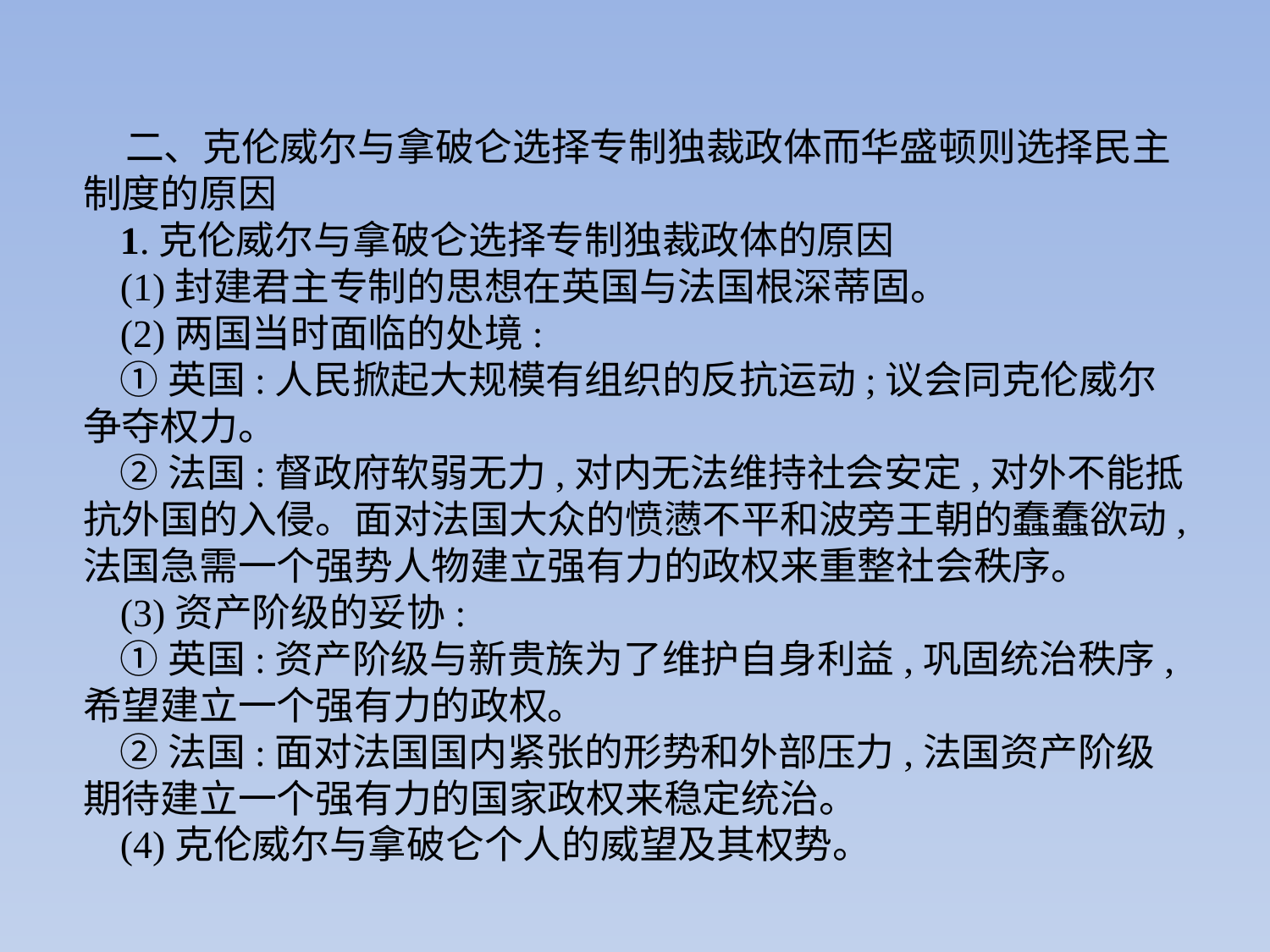

二、克伦威尔与拿破仑选择专制独裁政体而华盛顿则选择民主制度的原因
1.克伦威尔与拿破仑选择专制独裁政体的原因
(1)封建君主专制的思想在英国与法国根深蒂固。
(2)两国当时面临的处境:
①英国:人民掀起大规模有组织的反抗运动;议会同克伦威尔争夺权力。
②法国:督政府软弱无力,对内无法维持社会安定,对外不能抵抗外国的入侵。面对法国大众的愤懑不平和波旁王朝的蠢蠢欲动,法国急需一个强势人物建立强有力的政权来重整社会秩序。
(3)资产阶级的妥协:
①英国:资产阶级与新贵族为了维护自身利益,巩固统治秩序,希望建立一个强有力的政权。
②法国:面对法国国内紧张的形势和外部压力,法国资产阶级期待建立一个强有力的国家政权来稳定统治。
(4)克伦威尔与拿破仑个人的威望及其权势。